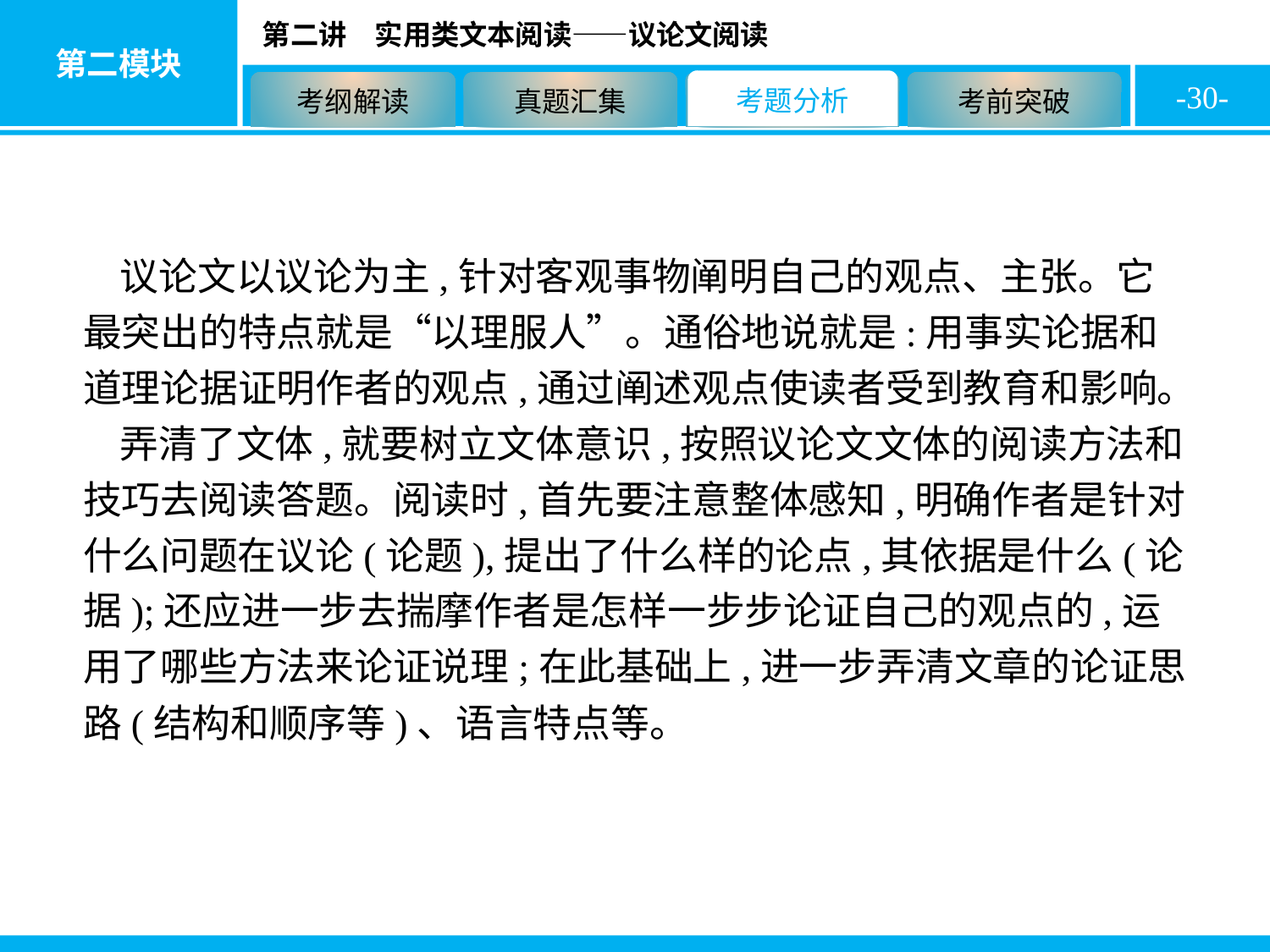

-30-
议论文以议论为主,针对客观事物阐明自己的观点、主张。它最突出的特点就是“以理服人”。通俗地说就是:用事实论据和道理论据证明作者的观点,通过阐述观点使读者受到教育和影响。
弄清了文体,就要树立文体意识,按照议论文文体的阅读方法和技巧去阅读答题。阅读时,首先要注意整体感知,明确作者是针对什么问题在议论(论题),提出了什么样的论点,其依据是什么(论据);还应进一步去揣摩作者是怎样一步步论证自己的观点的,运用了哪些方法来论证说理;在此基础上,进一步弄清文章的论证思路(结构和顺序等)、语言特点等。